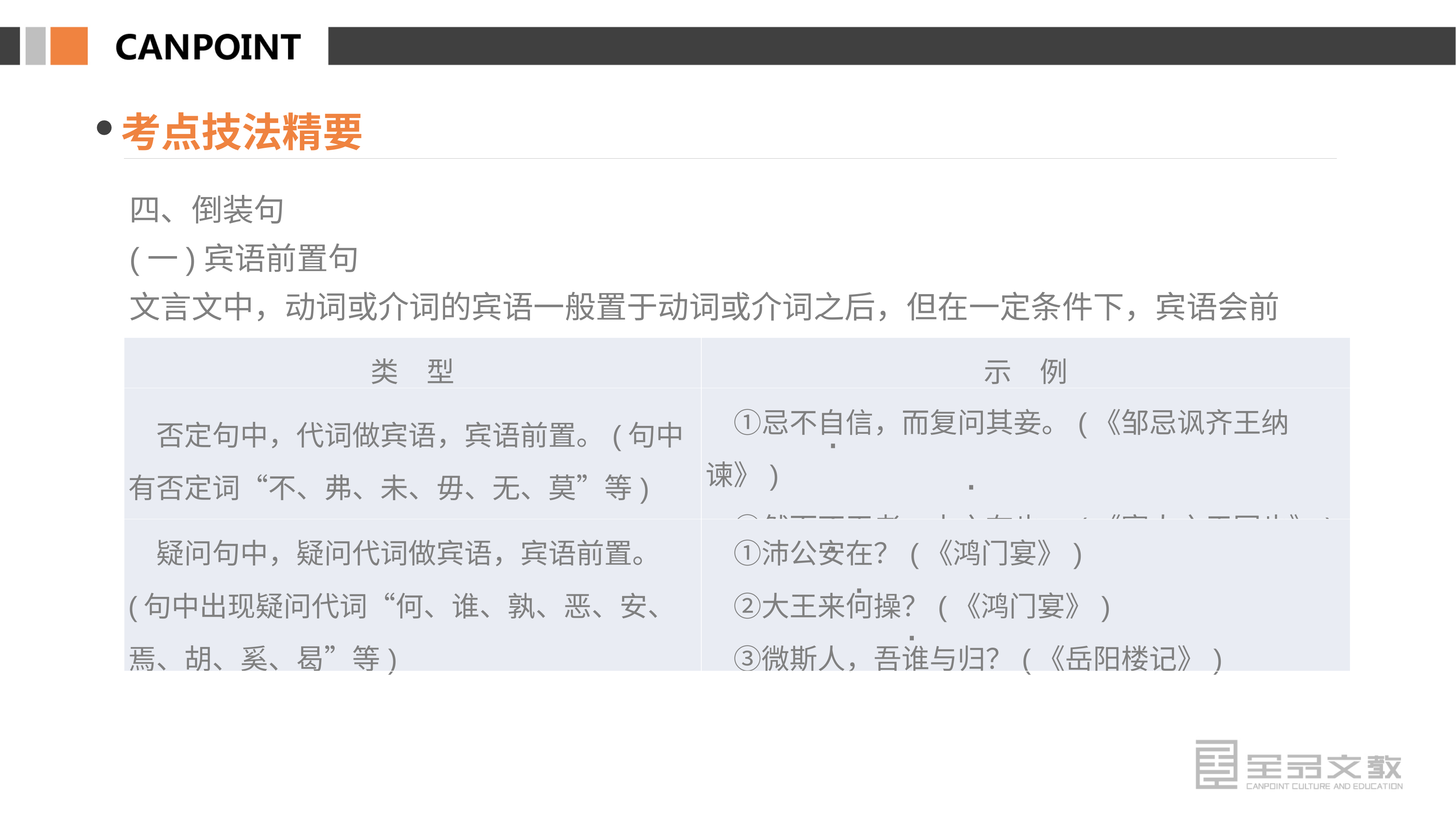

考点技法精要

四、倒装句
(一)宾语前置句
文言文中，动词或介词的宾语一般置于动词或介词之后，但在一定条件下，宾语会前置。
| 类　型 | 示　例 |
| --- | --- |
| 否定句中，代词做宾语，宾语前置。(句中有否定词“不、弗、未、毋、无、莫”等) | ①忌不自信，而复问其妾。(《邹忌讽齐王纳谏》) 　②然而不王者，未之有也。(《寡人之于国也》) |
| 疑问句中，疑问代词做宾语，宾语前置。(句中出现疑问代词“何、谁、孰、恶、安、焉、胡、奚、曷”等) | ①沛公安在？(《鸿门宴》) 　②大王来何操？(《鸿门宴》) 　③微斯人，吾谁与归？(《岳阳楼记》) |
·
·
·
·
·